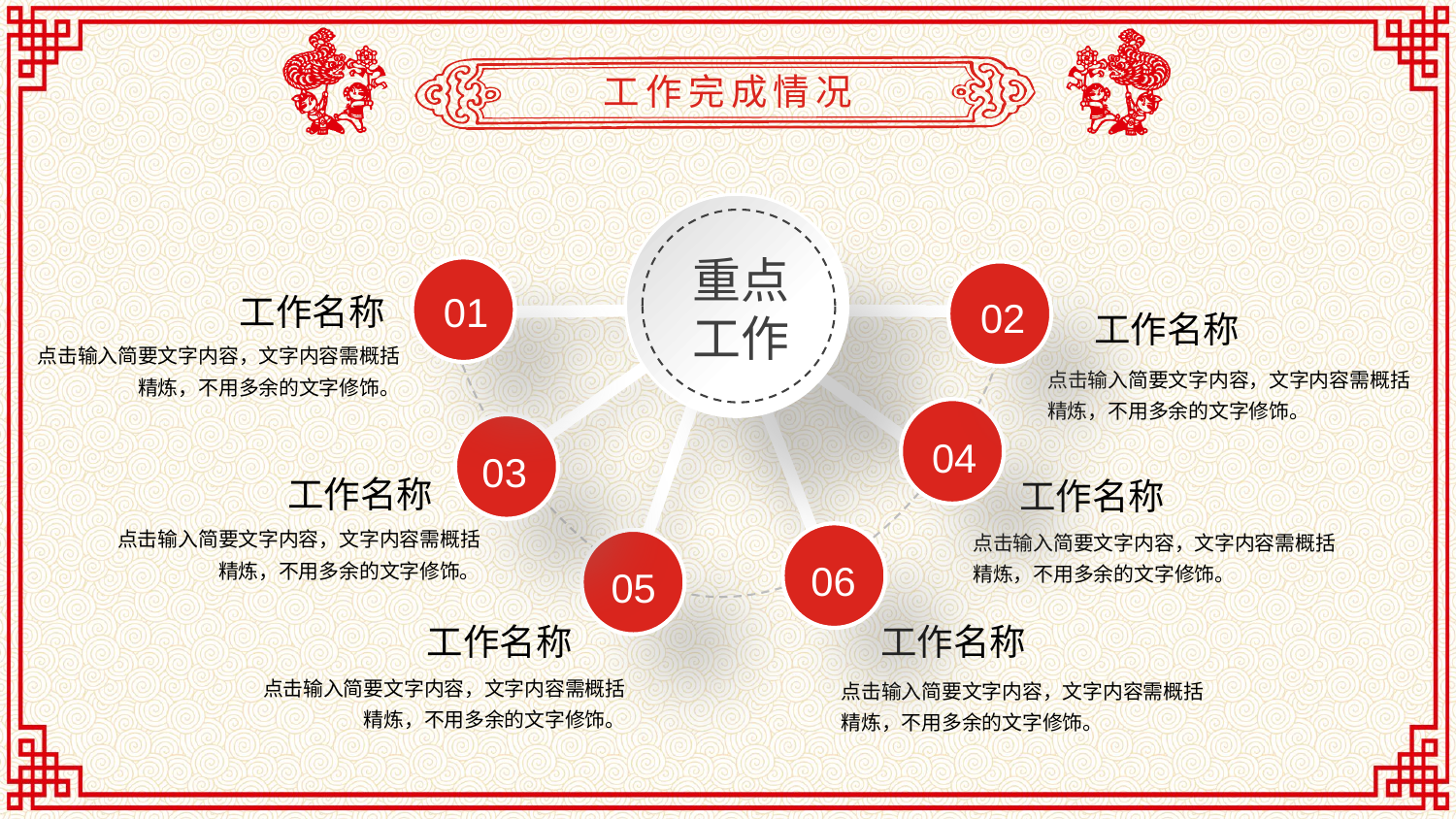

工作完成情况

重点
工作

工作名称
01
02
工作名称

点击输入简要文字内容，文字内容需概括精炼，不用多余的文字修饰。
点击输入简要文字内容，文字内容需概括精炼，不用多余的文字修饰。

04
03
工作名称
工作名称
点击输入简要文字内容，文字内容需概括精炼，不用多余的文字修饰。
点击输入简要文字内容，文字内容需概括精炼，不用多余的文字修饰。

06
05
工作名称
工作名称
点击输入简要文字内容，文字内容需概括精炼，不用多余的文字修饰。
点击输入简要文字内容，文字内容需概括精炼，不用多余的文字修饰。